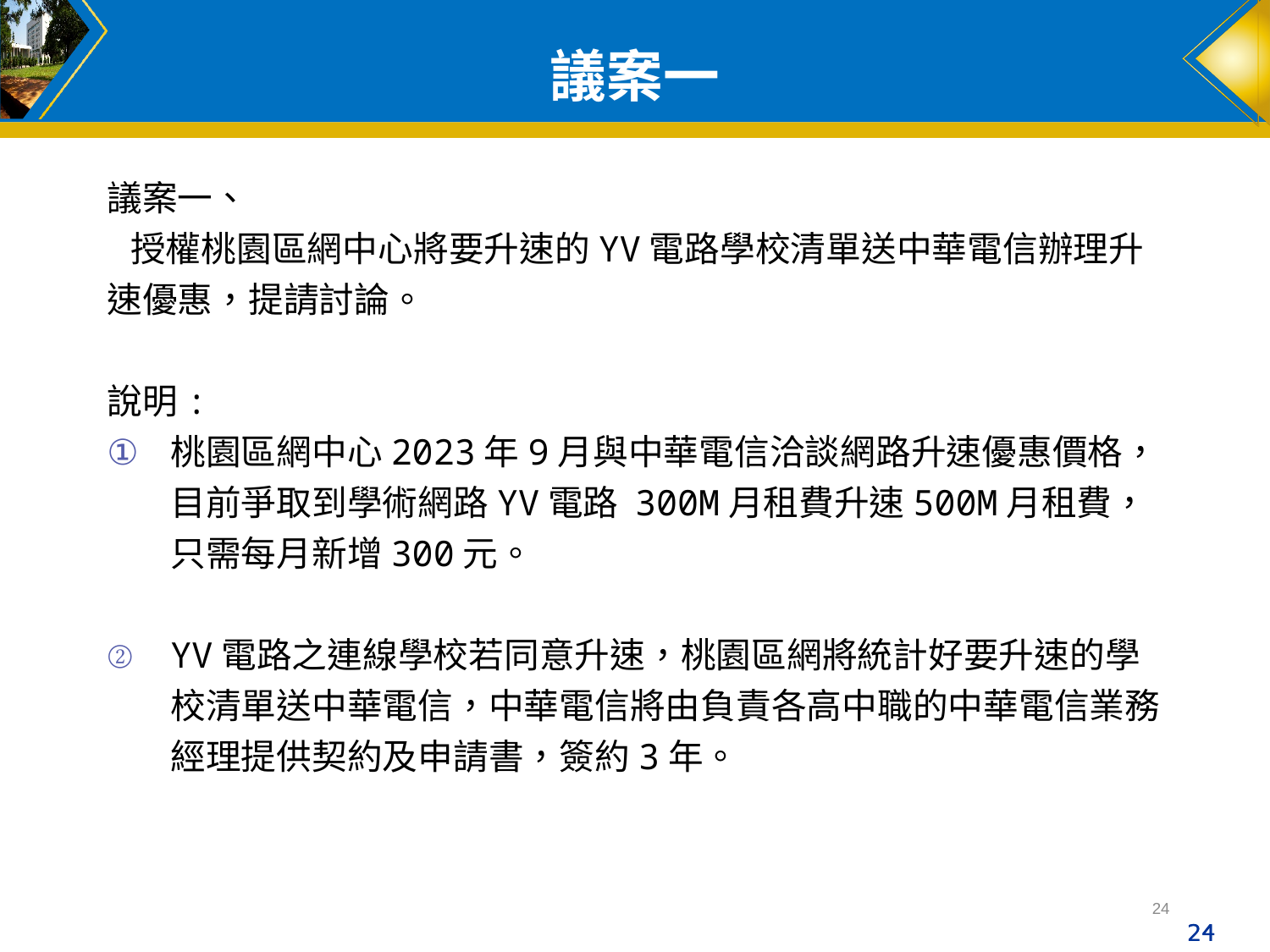

# 議案一
議案一、
   授權桃園區網中心將要升速的YV電路學校清單送中華電信辦理升速優惠，提請討論。

說明:
桃園區網中心2023年9月與中華電信洽談網路升速優惠價格，目前爭取到學術網路YV電路 300M月租費升速500M月租費，只需每月新增300元。

YV電路之連線學校若同意升速，桃園區網將統計好要升速的學校清單送中華電信，中華電信將由負責各高中職的中華電信業務經理提供契約及申請書，簽約3年。

24
24
24